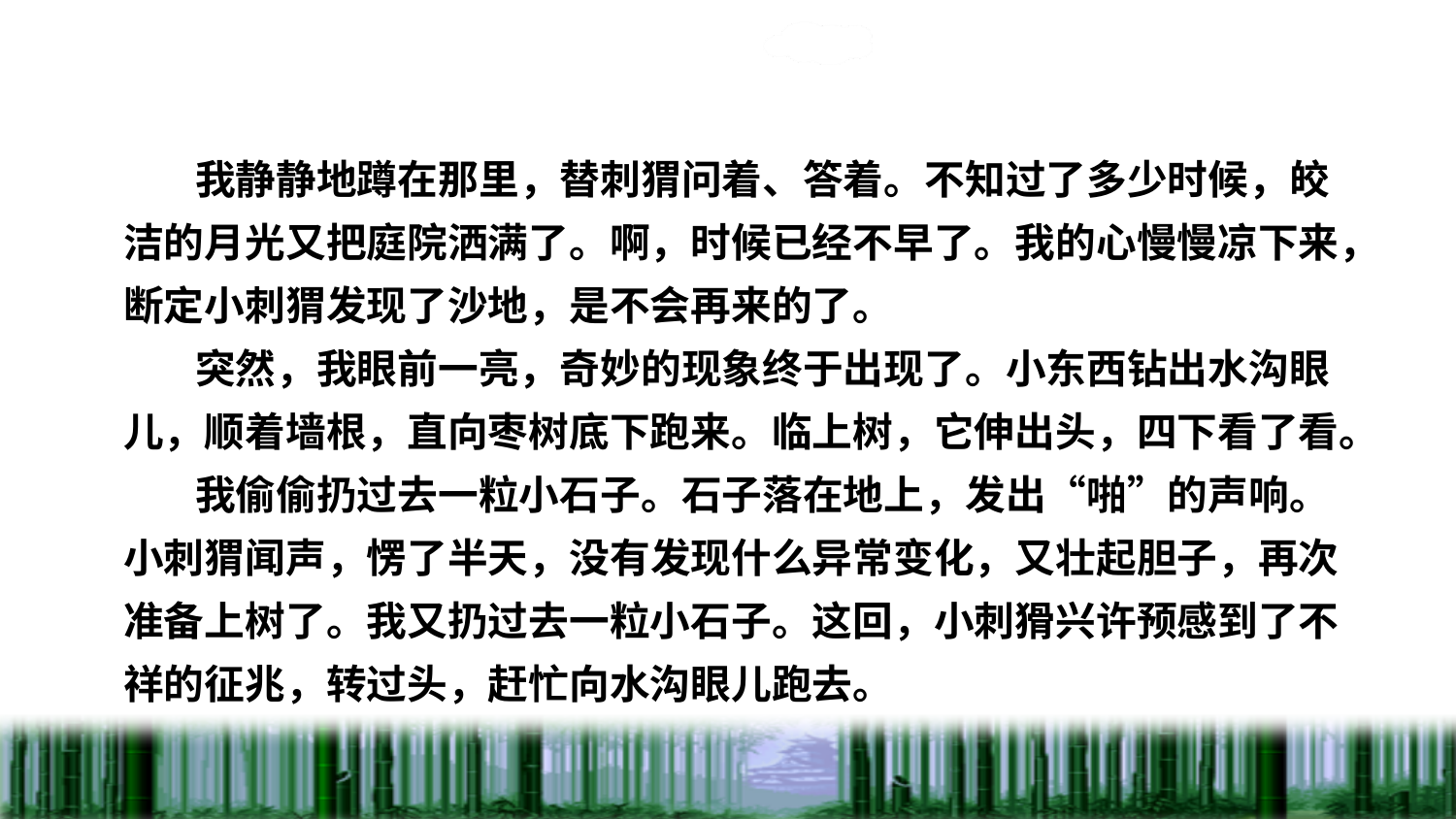

我静静地蹲在那里，替刺猬问着、答着。不知过了多少时候，皎洁的月光又把庭院洒满了。啊，时候已经不早了。我的心慢慢凉下来，断定小刺猬发现了沙地，是不会再来的了。
突然，我眼前一亮，奇妙的现象终于出现了。小东西钻出水沟眼儿，顺着墙根，直向枣树底下跑来。临上树，它伸出头，四下看了看。
我偷偷扔过去一粒小石子。石子落在地上，发出“啪”的声响。小刺猬闻声，愣了半天，没有发现什么异常变化，又壮起胆子，再次准备上树了。我又扔过去一粒小石子。这回，小刺猾兴许预感到了不祥的征兆，转过头，赶忙向水沟眼儿跑去。